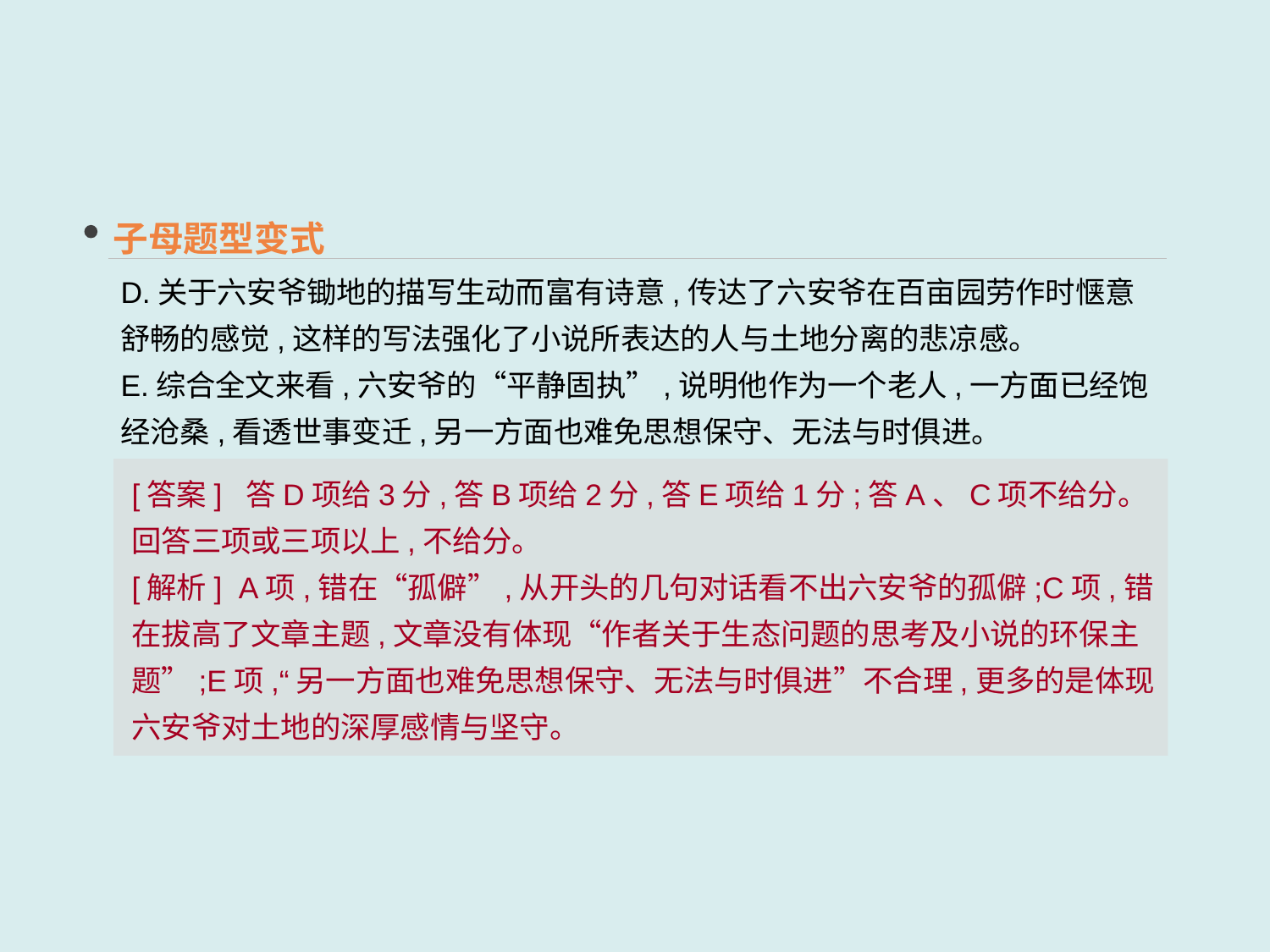

子母题型变式

D.关于六安爷锄地的描写生动而富有诗意,传达了六安爷在百亩园劳作时惬意舒畅的感觉,这样的写法强化了小说所表达的人与土地分离的悲凉感。
E.综合全文来看,六安爷的“平静固执”,说明他作为一个老人,一方面已经饱经沧桑,看透世事变迁,另一方面也难免思想保守、无法与时俱进。

[答案]  答D项给3分,答B项给2分,答E项给1分;答A、C项不给分。回答三项或三项以上,不给分。
[解析]  A项,错在“孤僻”,从开头的几句对话看不出六安爷的孤僻;C项,错在拔高了文章主题,文章没有体现“作者关于生态问题的思考及小说的环保主题”;E项,“另一方面也难免思想保守、无法与时俱进”不合理,更多的是体现六安爷对土地的深厚感情与坚守。